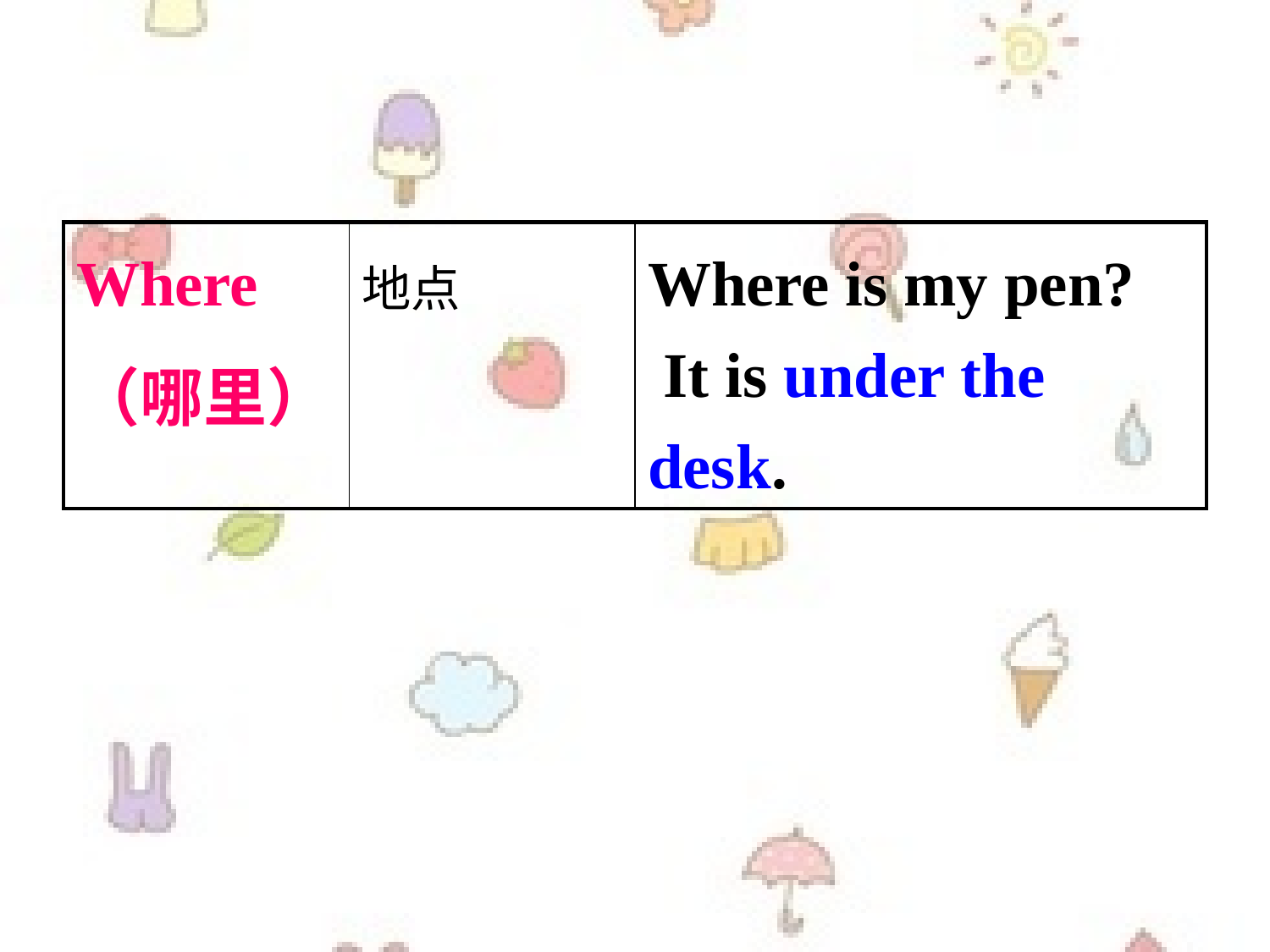

| Where（哪里） | 地点 | Where is my pen? It is under the desk. |
| --- | --- | --- |